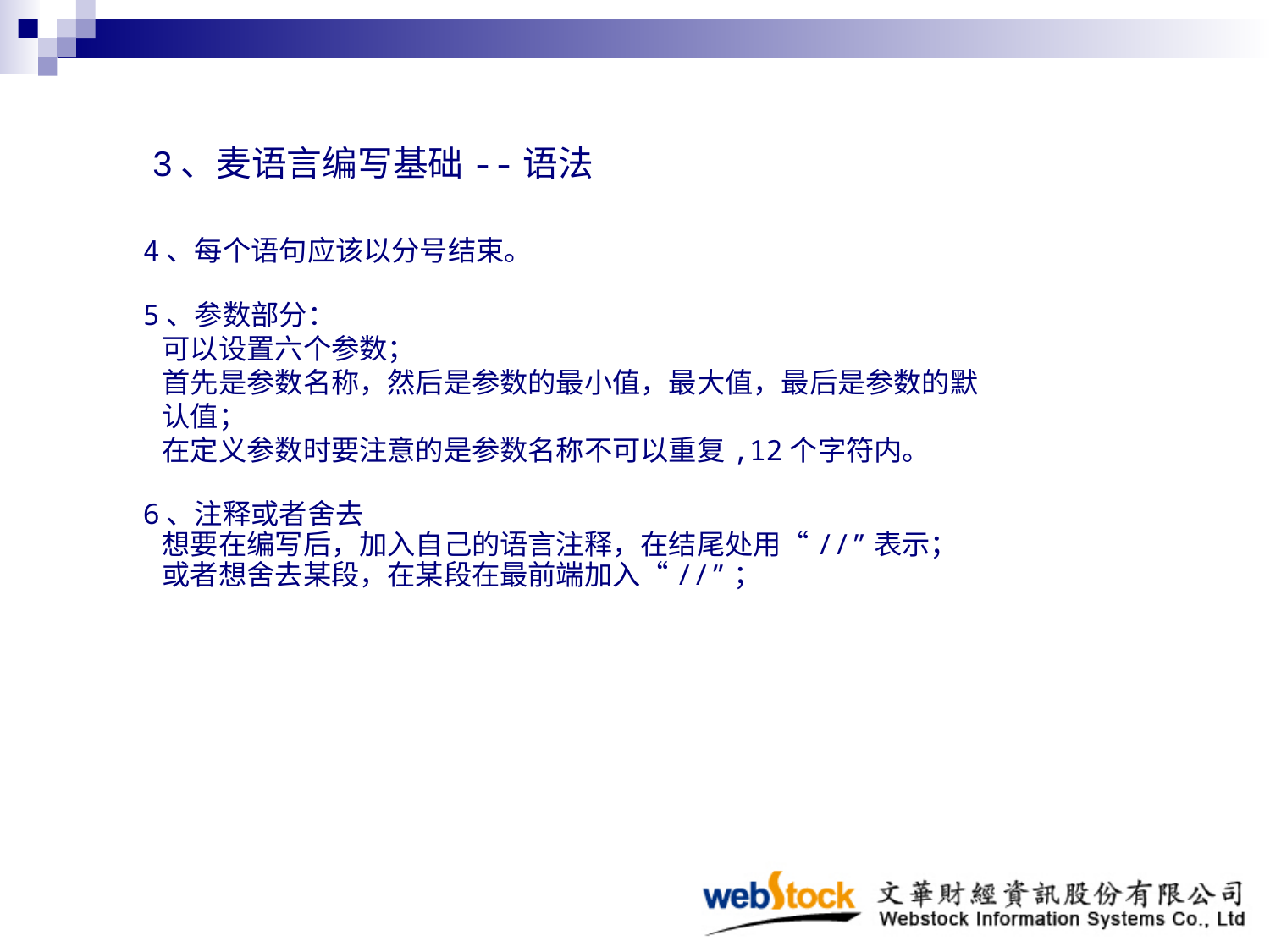

3、麦语言编写基础--语法
4、每个语句应该以分号结束。

5、参数部分：
  可以设置六个参数；
  首先是参数名称，然后是参数的最小值，最大值，最后是参数的默
  认值；
  在定义参数时要注意的是参数名称不可以重复,12个字符内。

6、注释或者舍去
  想要在编写后，加入自己的语言注释，在结尾处用“//”表示；
  或者想舍去某段，在某段在最前端加入“//”；